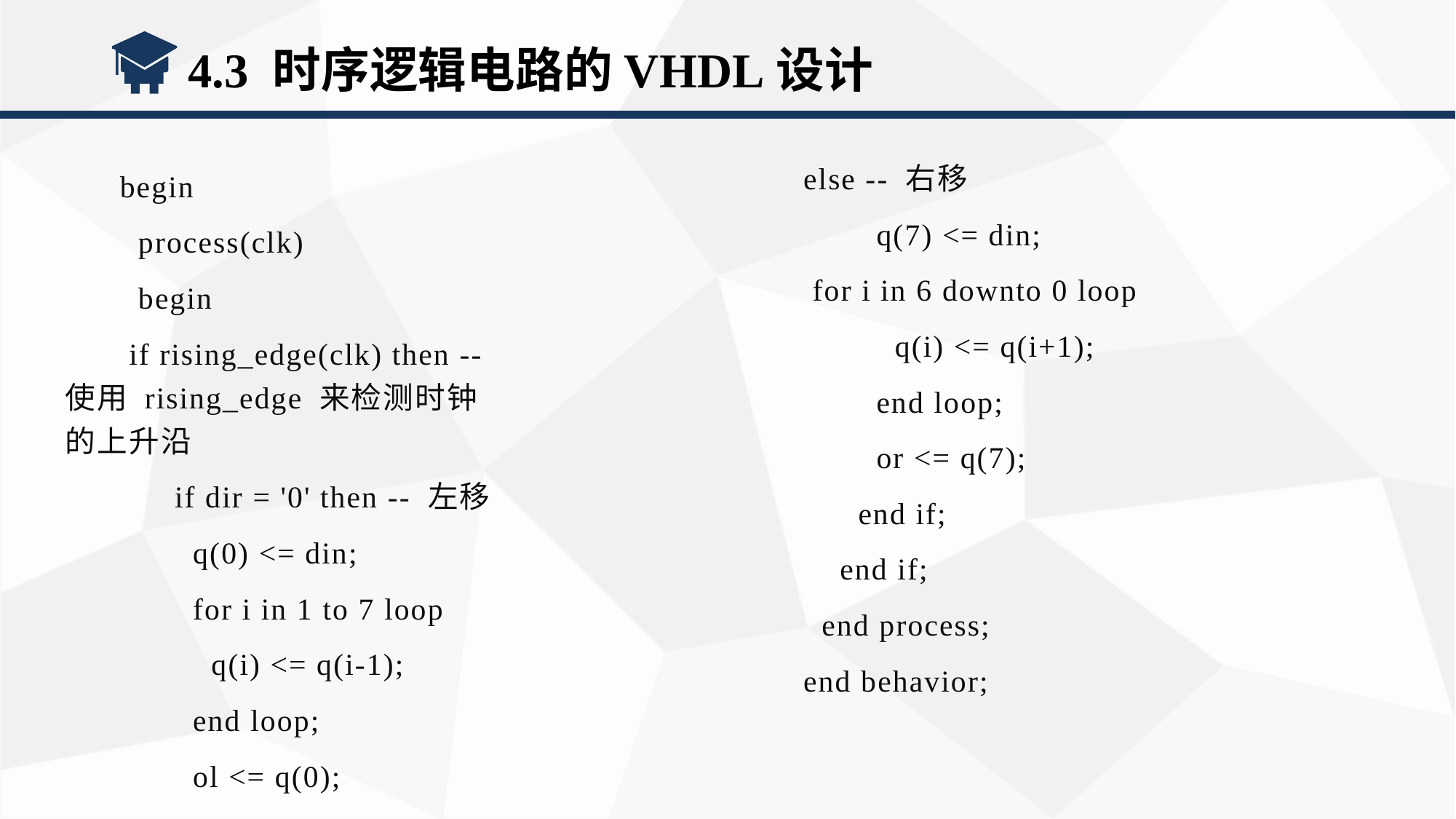

4.3 时序逻辑电路的VHDL设计

else -- 右移
        q(7) <= din;
 for i in 6 downto 0 loop
          q(i) <= q(i+1);
        end loop;
        or <= q(7);
      end if;
    end if;
  end process;
end behavior;
begin
  process(clk)
  begin
 if rising_edge(clk) then -- 使用 rising_edge 来检测时钟的上升沿
      if dir = '0' then -- 左移
        q(0) <= din;
        for i in 1 to 7 loop
          q(i) <= q(i-1);
        end loop;
        ol <= q(0);